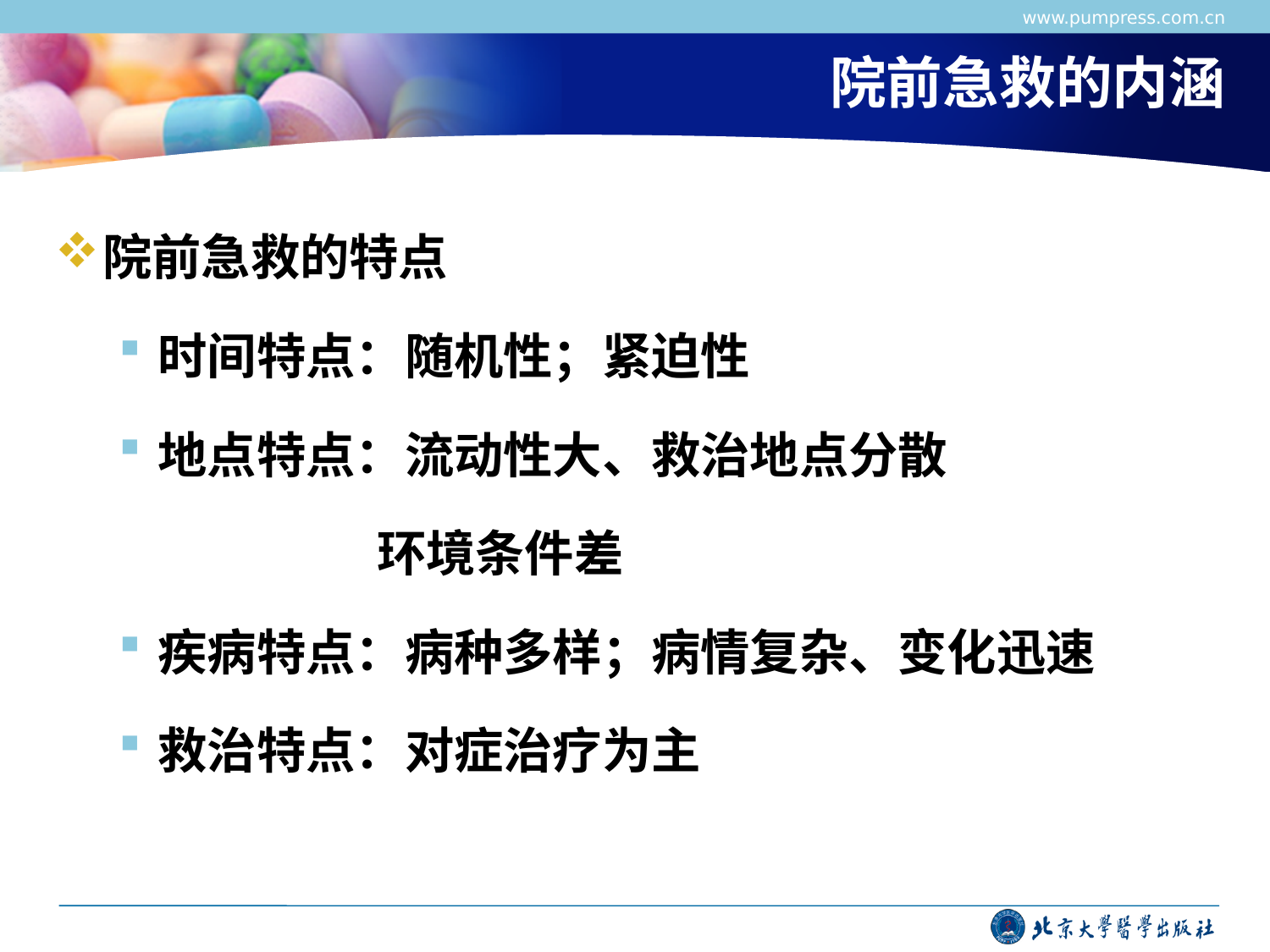

www.pumpress.com.cn
# 院前急救的内涵
院前急救的特点
时间特点：随机性；紧迫性
地点特点：流动性大、救治地点分散
                      环境条件差
疾病特点：病种多样；病情复杂、变化迅速
救治特点：对症治疗为主